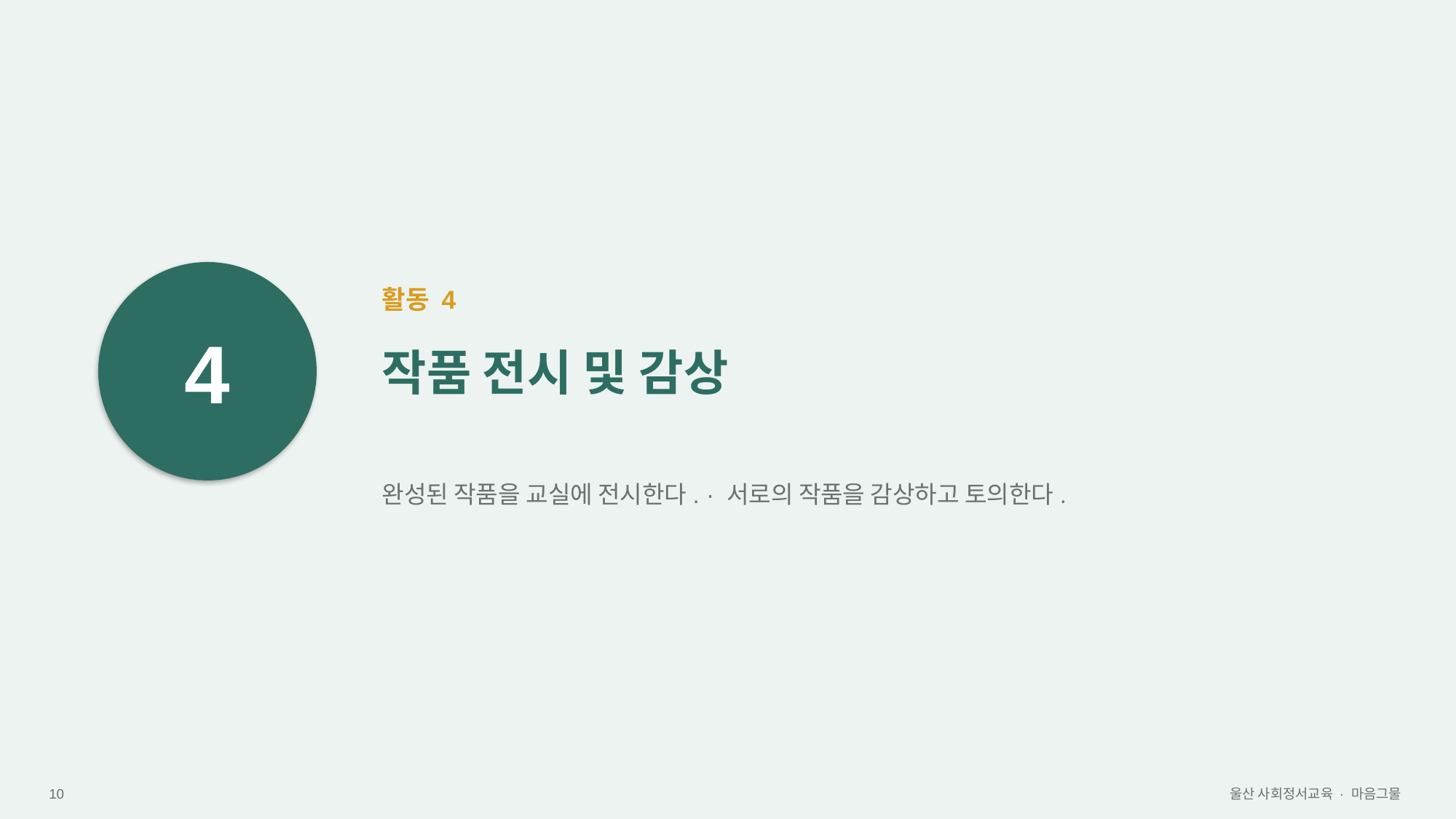

4
활동 4
작품 전시 및 감상
완성된 작품을 교실에 전시한다. · 서로의 작품을 감상하고 토의한다.
10
울산 사회정서교육 · 마음그물